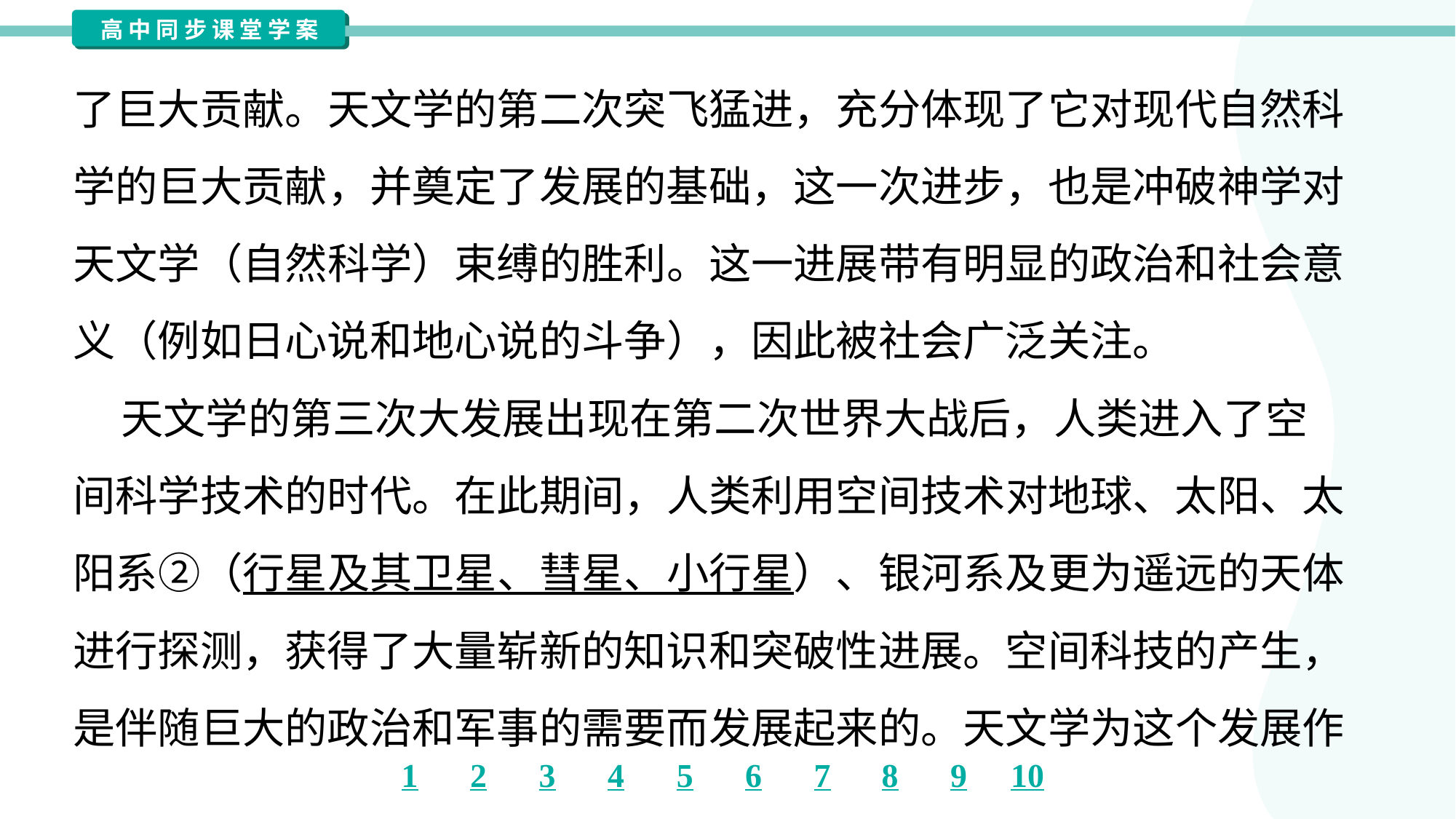

了巨大贡献。天文学的第二次突飞猛进，充分体现了它对现代自然科
学的巨大贡献，并奠定了发展的基础，这一次进步，也是冲破神学对
天文学（自然科学）束缚的胜利。这一进展带有明显的政治和社会意
义（例如日心说和地心说的斗争），因此被社会广泛关注。
    天文学的第三次大发展出现在第二次世界大战后，人类进入了空
间科学技术的时代。在此期间，人类利用空间技术对地球、太阳、太
阳系②（行星及其卫星、彗星、小行星）、银河系及更为遥远的天体
进行探测，获得了大量崭新的知识和突破性进展。空间科技的产生，
是伴随巨大的政治和军事的需要而发展起来的。天文学为这个发展作